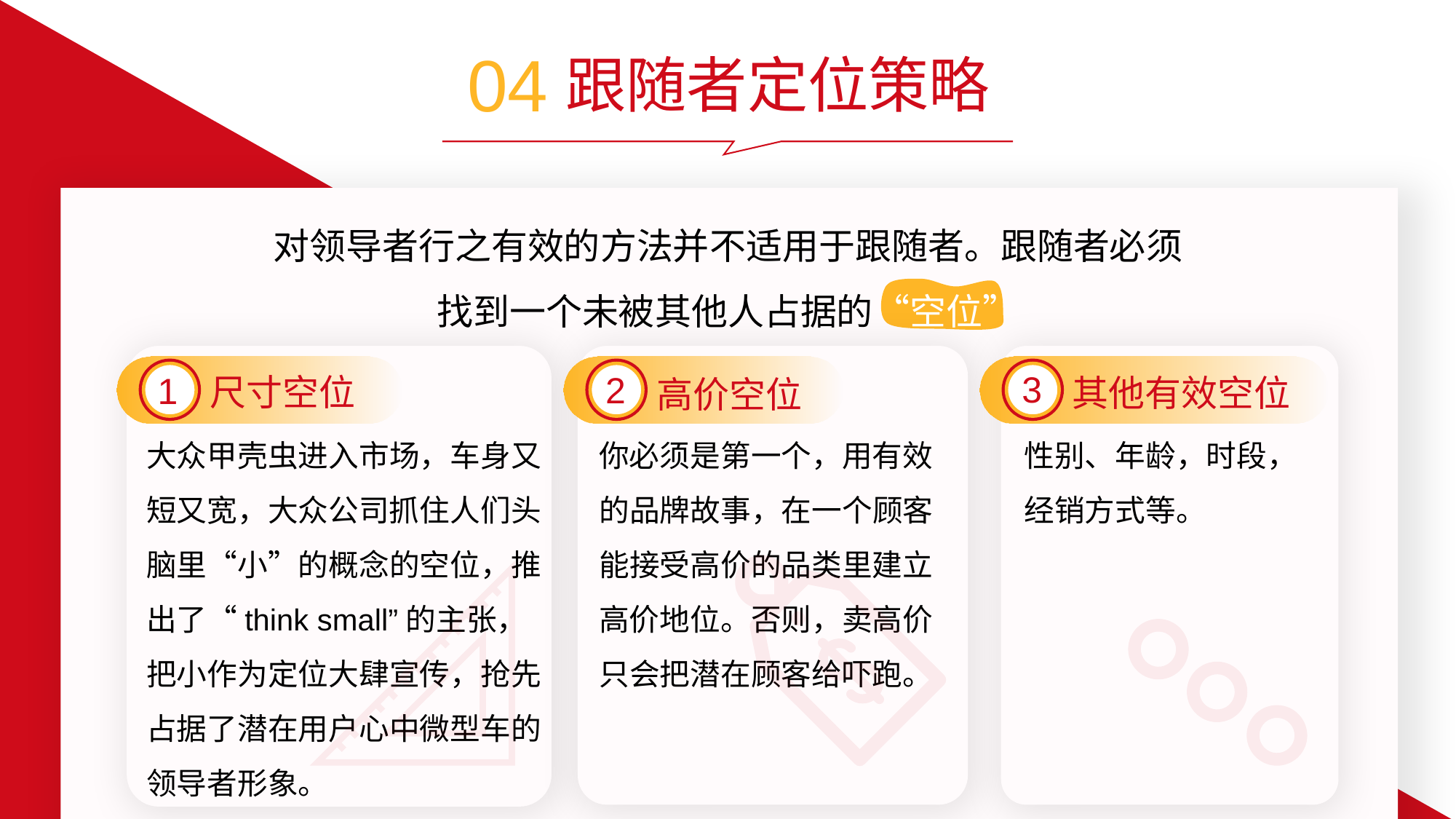

04
跟随者定位策略

对领导者行之有效的方法并不适用于跟随者。跟随者必须找到一个未被其他人占据的“空位”

3
其他有效空位
性别、年龄，时段，经销方式等。

1
尺寸空位
大众甲壳虫进入市场，车身又短又宽，大众公司抓住人们头脑里“小”的概念的空位，推出了“think small”的主张，把小作为定位大肆宣传，抢先占据了潜在用户心中微型车的领导者形象。

2
高价空位
你必须是第一个，用有效的品牌故事，在一个顾客能接受高价的品类里建立高价地位。否则，卖高价只会把潜在顾客给吓跑。